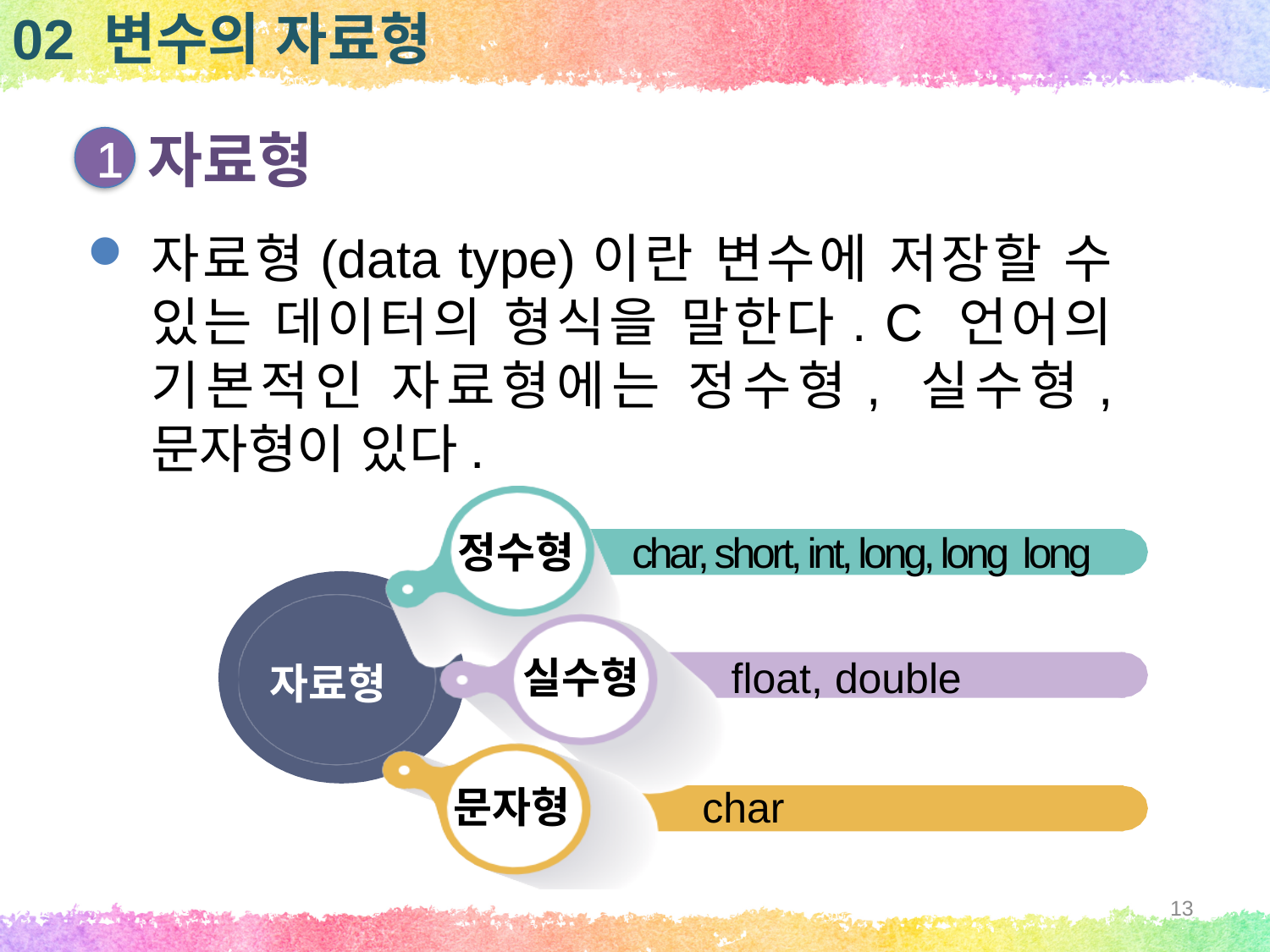

02 변수의 자료형
자료형
1
자료형(data type)이란 변수에 저장할 수 있는 데이터의 형식을 말한다. C 언어의 기본적인 자료형에는 정수형, 실수형, 문자형이 있다.

정수형
char, short, int, long, long  long

실수형
float, double

자료형
문자형
char

13